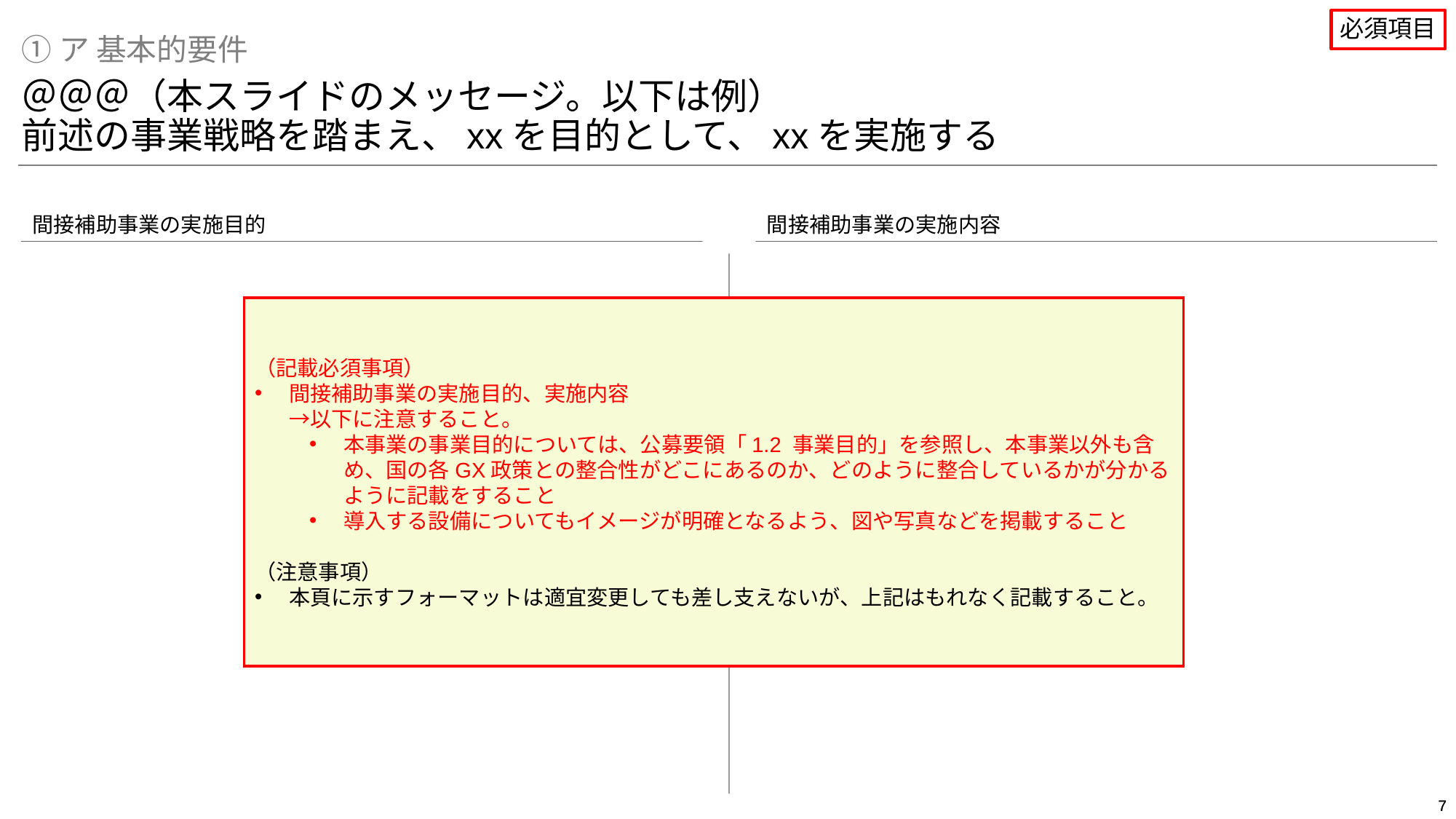

必須項目
①ア 基本的要件
＠＠＠（本スライドのメッセージ。以下は例）
前述の事業戦略を踏まえ、xxを目的として、xxを実施する
間接補助事業の実施目的
間接補助事業の実施内容
（記載必須事項）
間接補助事業の実施目的、実施内容
→以下に注意すること。
本事業の事業目的については、公募要領「1.2 事業目的」を参照し、本事業以外も含め、国の各GX政策との整合性がどこにあるのか、どのように整合しているかが分かるように記載をすること
導入する設備についてもイメージが明確となるよう、図や写真などを掲載すること

（注意事項）
本頁に示すフォーマットは適宜変更しても差し支えないが、上記はもれなく記載すること。